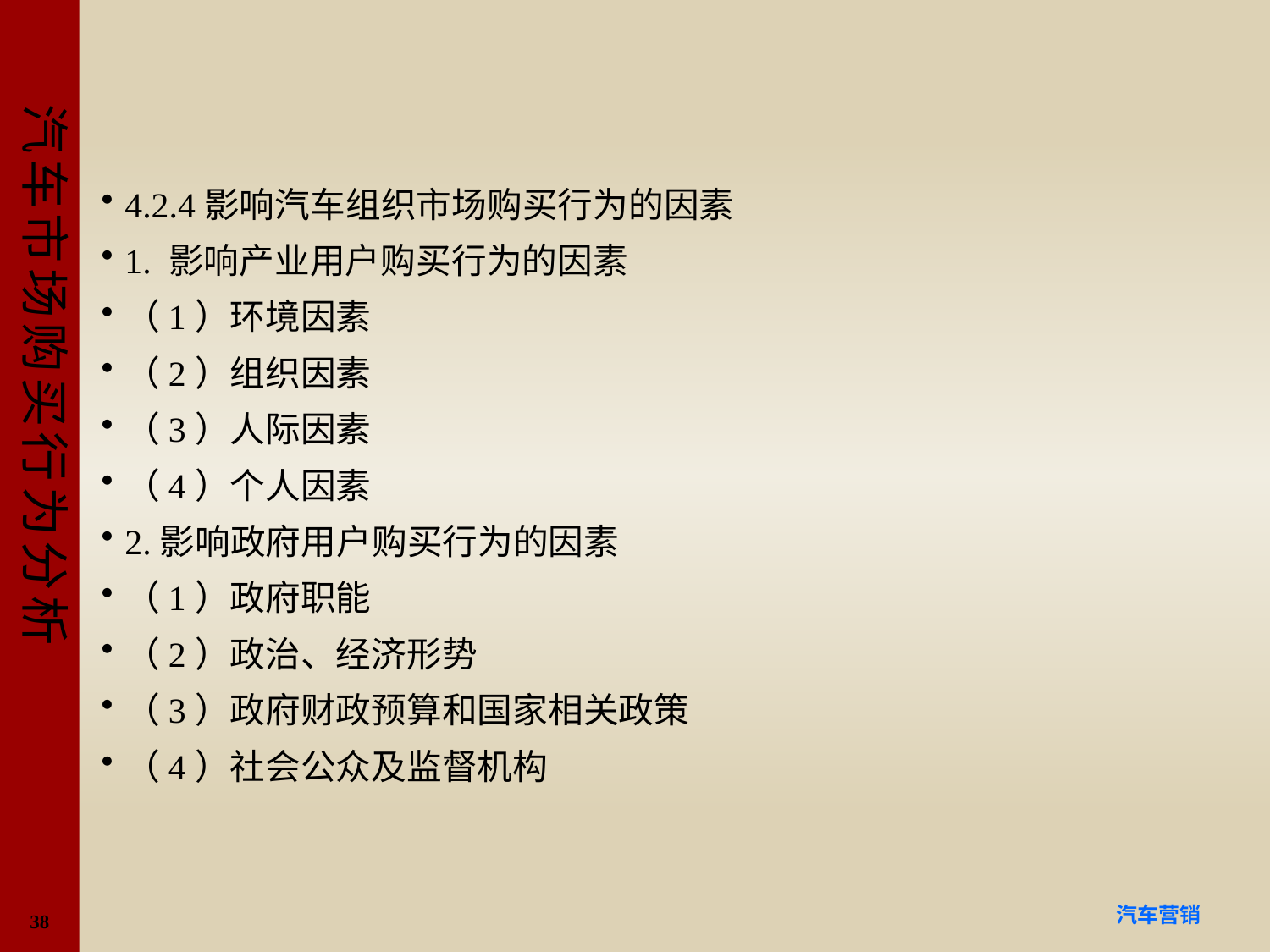

#
4.2.4影响汽车组织市场购买行为的因素
1. 影响产业用户购买行为的因素
（1）环境因素
（2）组织因素
（3）人际因素
（4）个人因素
2.影响政府用户购买行为的因素
（1）政府职能
（2）政治、经济形势
（3）政府财政预算和国家相关政策
（4）社会公众及监督机构

38